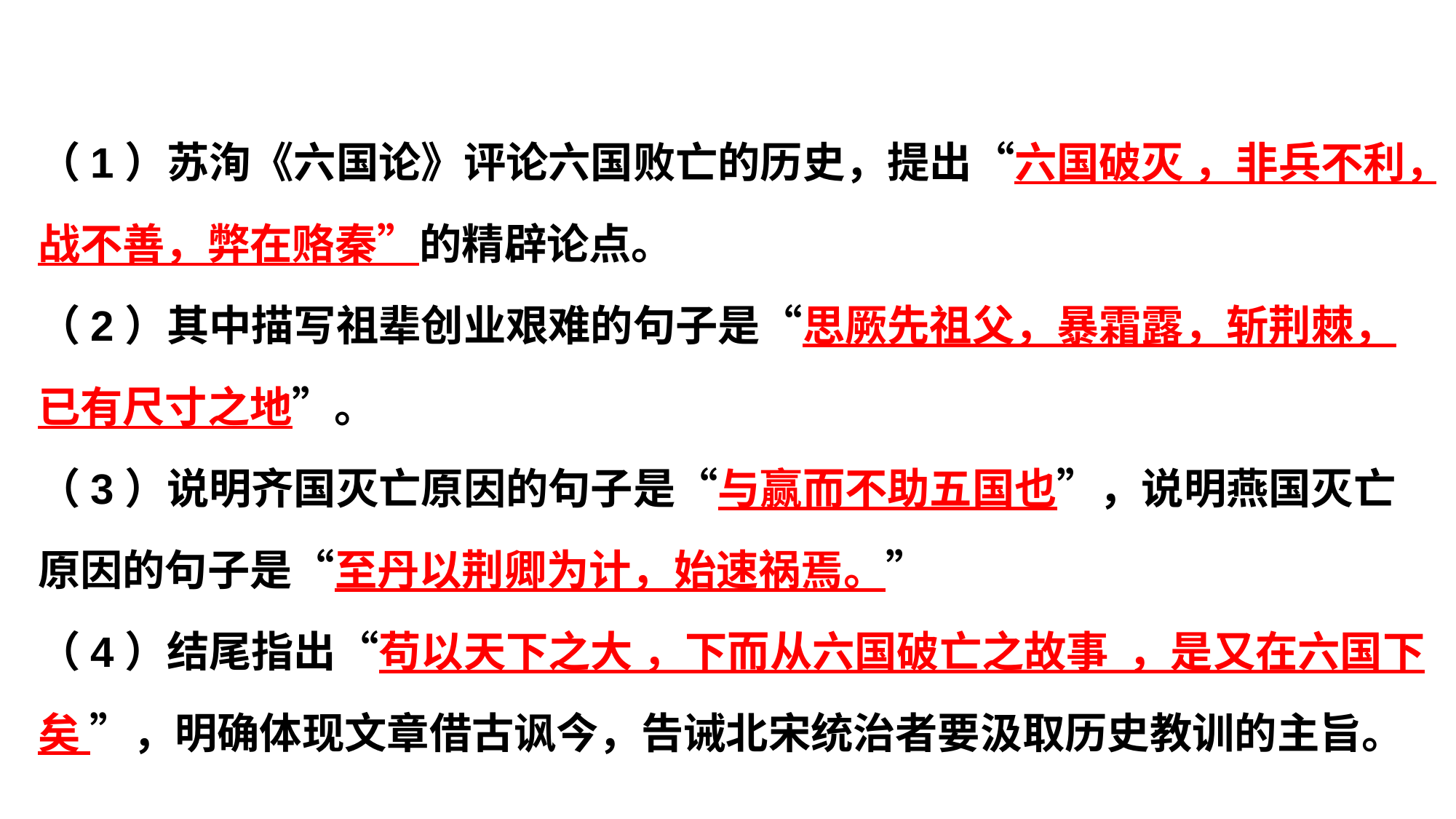

（1）苏洵《六国论》评论六国败亡的历史，提出“六国破灭 ，非兵不利，战不善，弊在赂秦”的精辟论点。
（2）其中描写祖辈创业艰难的句子是“思厥先祖父，暴霜露，斩荆棘，已有尺寸之地”。
（3）说明齐国灭亡原因的句子是“与赢而不助五国也”，说明燕国灭亡原因的句子是“至丹以荆卿为计，始速祸焉。”
（4）结尾指出“苟以天下之大 ，下而从六国破亡之故事  ，是又在六国下矣 ”，明确体现文章借古讽今，告诫北宋统治者要汲取历史教训的主旨。